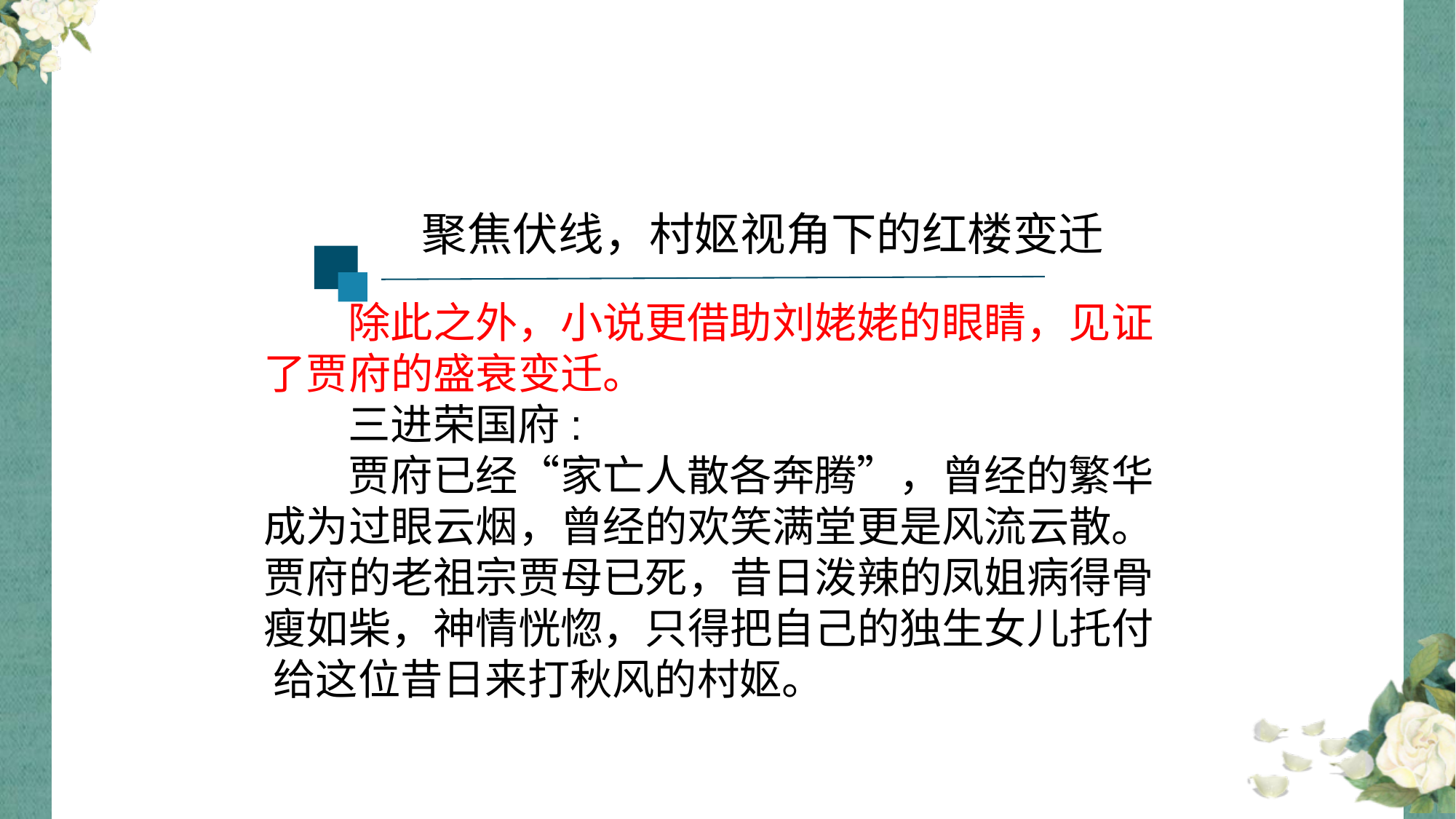

聚焦伏线，村妪视角下的红楼变迁

    除此之外，小说更借助刘姥姥的眼睛，见证了贾府的盛衰变迁。
    三进荣国府:
    贾府已经“家亡人散各奔腾”，曾经的繁华成为过眼云烟，曾经的欢笑满堂更是风流云散。贾府的老祖宗贾母已死，昔日泼辣的凤姐病得骨瘦如柴，神情恍惚，只得把自己的独生女儿托付  给这位昔日来打秋风的村妪。